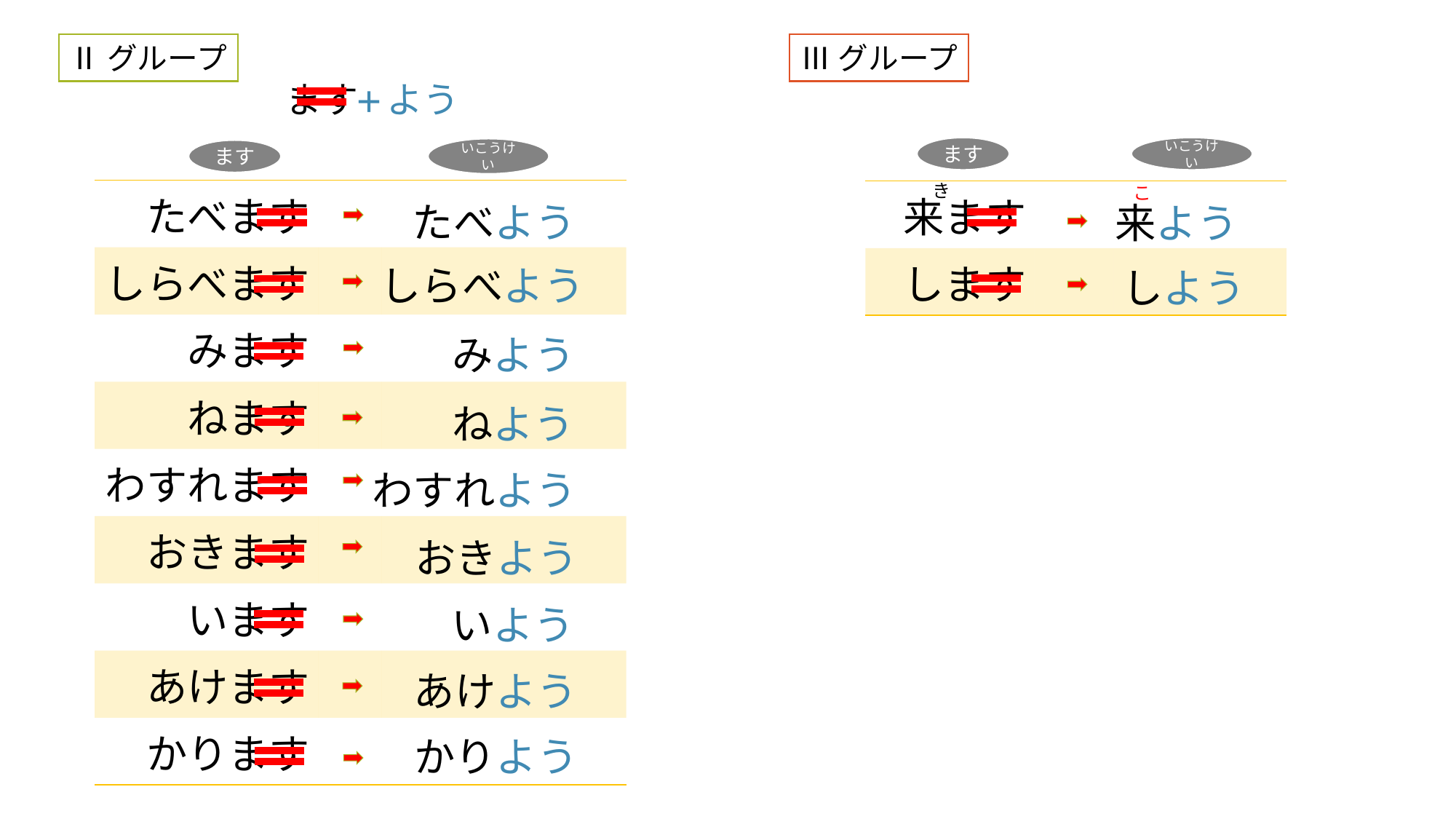

Ⅱグループ
Ⅲグループ
+
ます
よう

ます
いこうけい
いこうけい
ます
き
こ
| たべます |  |  |
| --- | --- | --- |
| しらべます |  |  |
| みます |  |  |
| ねます |  |  |
| わすれます |  |  |
| おきます |  |  |
| います |  |  |
| あけます |  |  |
| かります |  |  |
| 来ます |  |  |
| --- | --- | --- |
| します |  |  |
たべよう
来よう

しらべよう
しよう

みよう

ねよう

わすれよう

おきよう

いよう

あけよう

かりよう